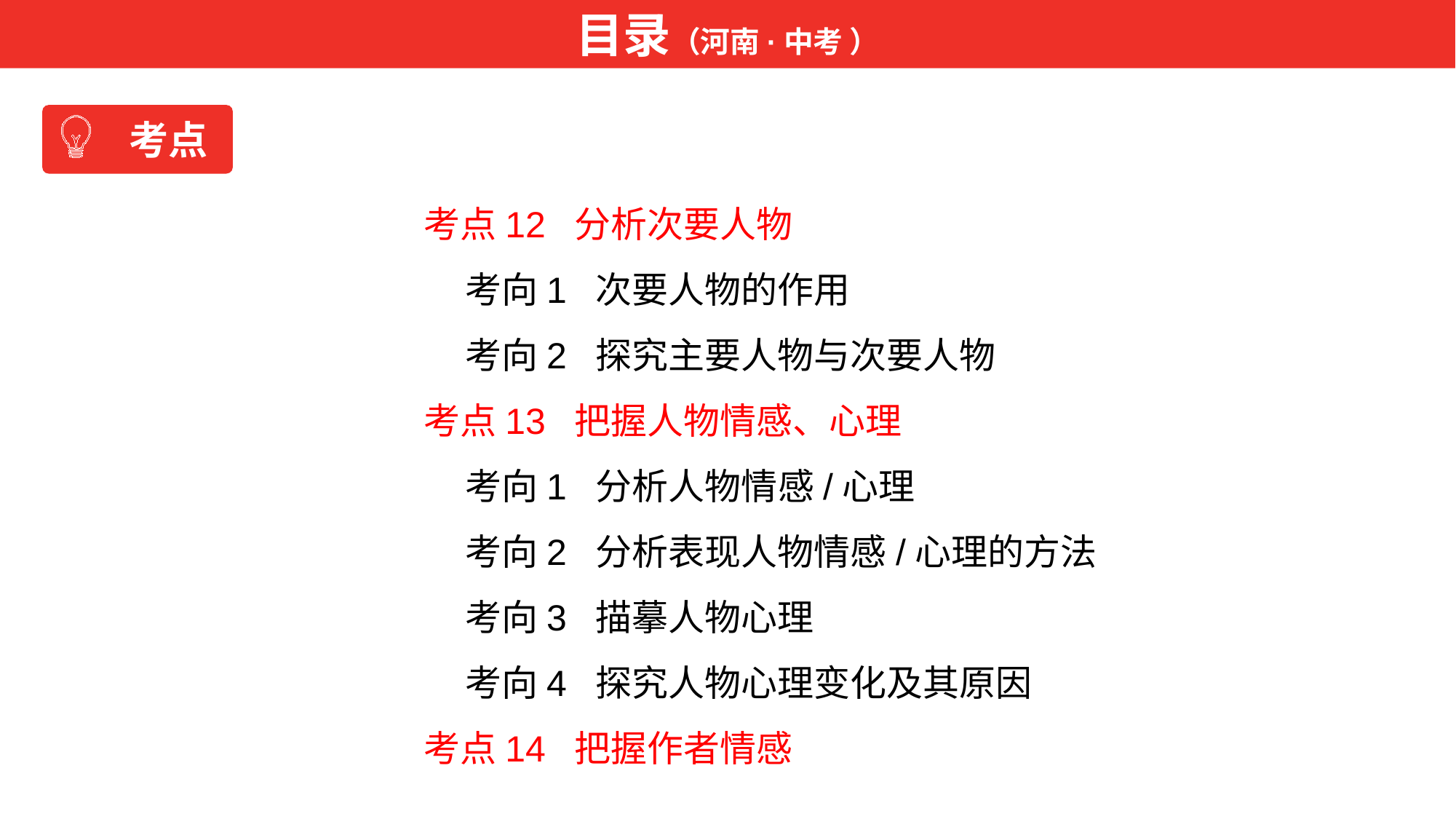

目录（河南·中考 ）
考点

考点12  分析次要人物
    考向1  次要人物的作用
    考向2  探究主要人物与次要人物
考点13  把握人物情感、心理
    考向1  分析人物情感/心理
    考向2  分析表现人物情感/心理的方法
    考向3  描摹人物心理
    考向4  探究人物心理变化及其原因
考点14  把握作者情感